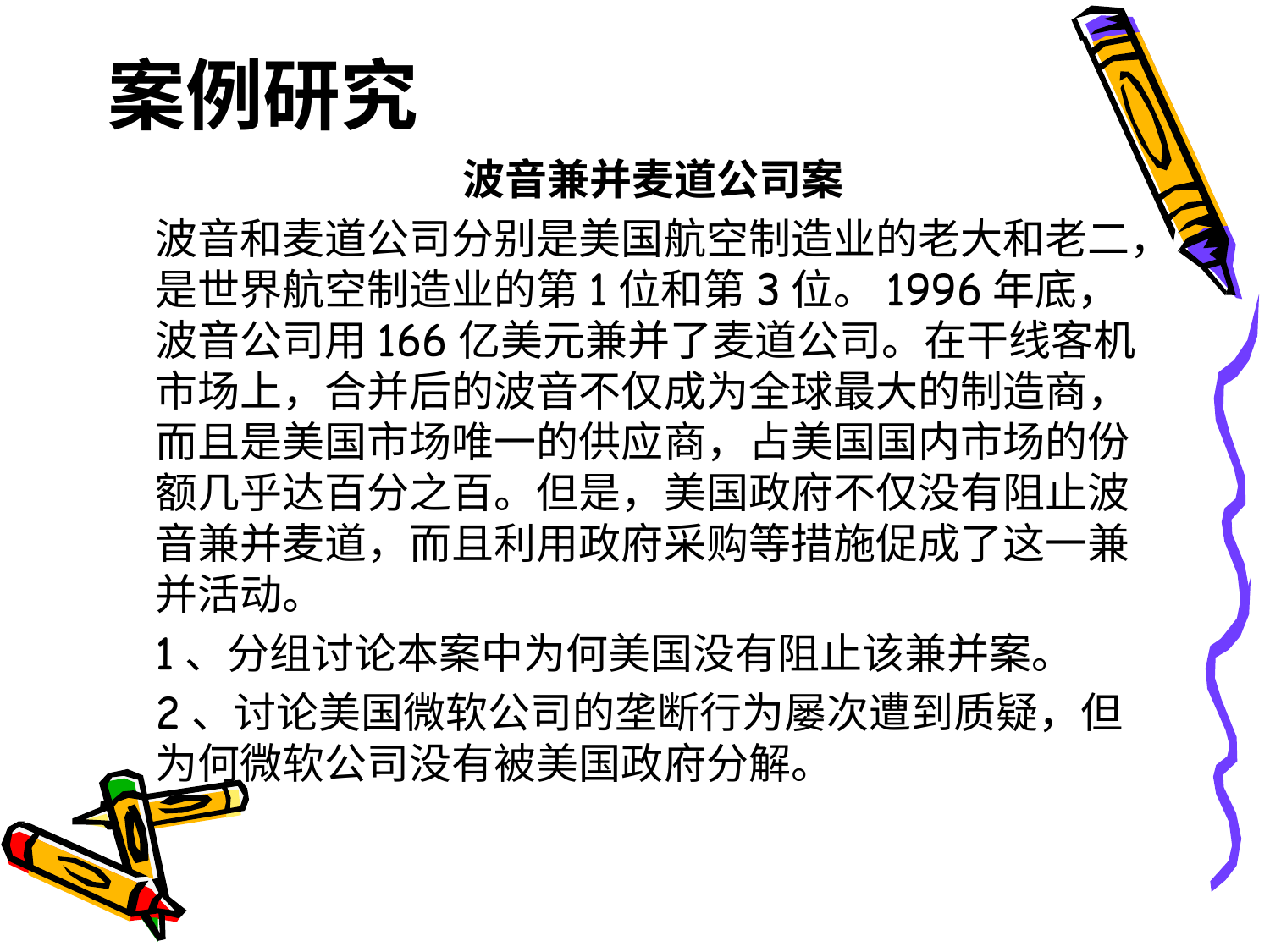

# 案例研究
波音兼并麦道公司案
波音和麦道公司分别是美国航空制造业的老大和老二，是世界航空制造业的第1位和第3位。1996年底，波音公司用166亿美元兼并了麦道公司。在干线客机市场上，合并后的波音不仅成为全球最大的制造商，而且是美国市场唯一的供应商，占美国国内市场的份额几乎达百分之百。但是，美国政府不仅没有阻止波音兼并麦道，而且利用政府采购等措施促成了这一兼并活动。
1、分组讨论本案中为何美国没有阻止该兼并案。
2、讨论美国微软公司的垄断行为屡次遭到质疑，但为何微软公司没有被美国政府分解。